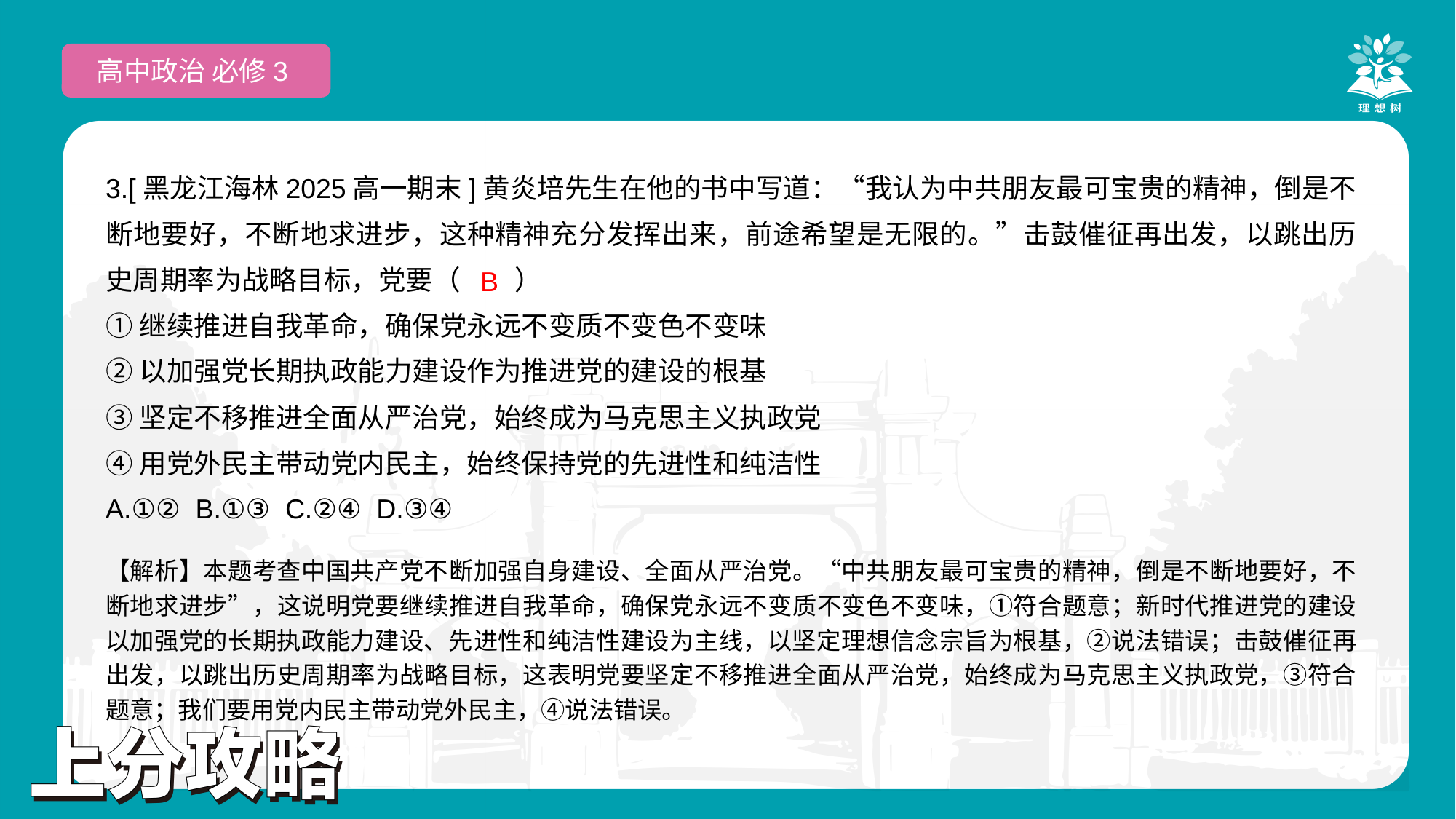

高中政治 必修3
3.[黑龙江海林2025高一期末]黄炎培先生在他的书中写道：“我认为中共朋友最可宝贵的精神，倒是不断地要好，不断地求进步，这种精神充分发挥出来，前途希望是无限的。”击鼓催征再出发，以跳出历史周期率为战略目标，党要（　　）
①继续推进自我革命，确保党永远不变质不变色不变味
②以加强党长期执政能力建设作为推进党的建设的根基
③坚定不移推进全面从严治党，始终成为马克思主义执政党
④用党外民主带动党内民主，始终保持党的先进性和纯洁性
A.①②  B.①③  C.②④  D.③④
 B
【解析】本题考查中国共产党不断加强自身建设、全面从严治党。“中共朋友最可宝贵的精神，倒是不断地要好，不断地求进步”，这说明党要继续推进自我革命，确保党永远不变质不变色不变味，①符合题意；新时代推进党的建设以加强党的长期执政能力建设、先进性和纯洁性建设为主线，以坚定理想信念宗旨为根基，②说法错误；击鼓催征再出发，以跳出历史周期率为战略目标，这表明党要坚定不移推进全面从严治党，始终成为马克思主义执政党，③符合题意；我们要用党内民主带动党外民主，④说法错误。